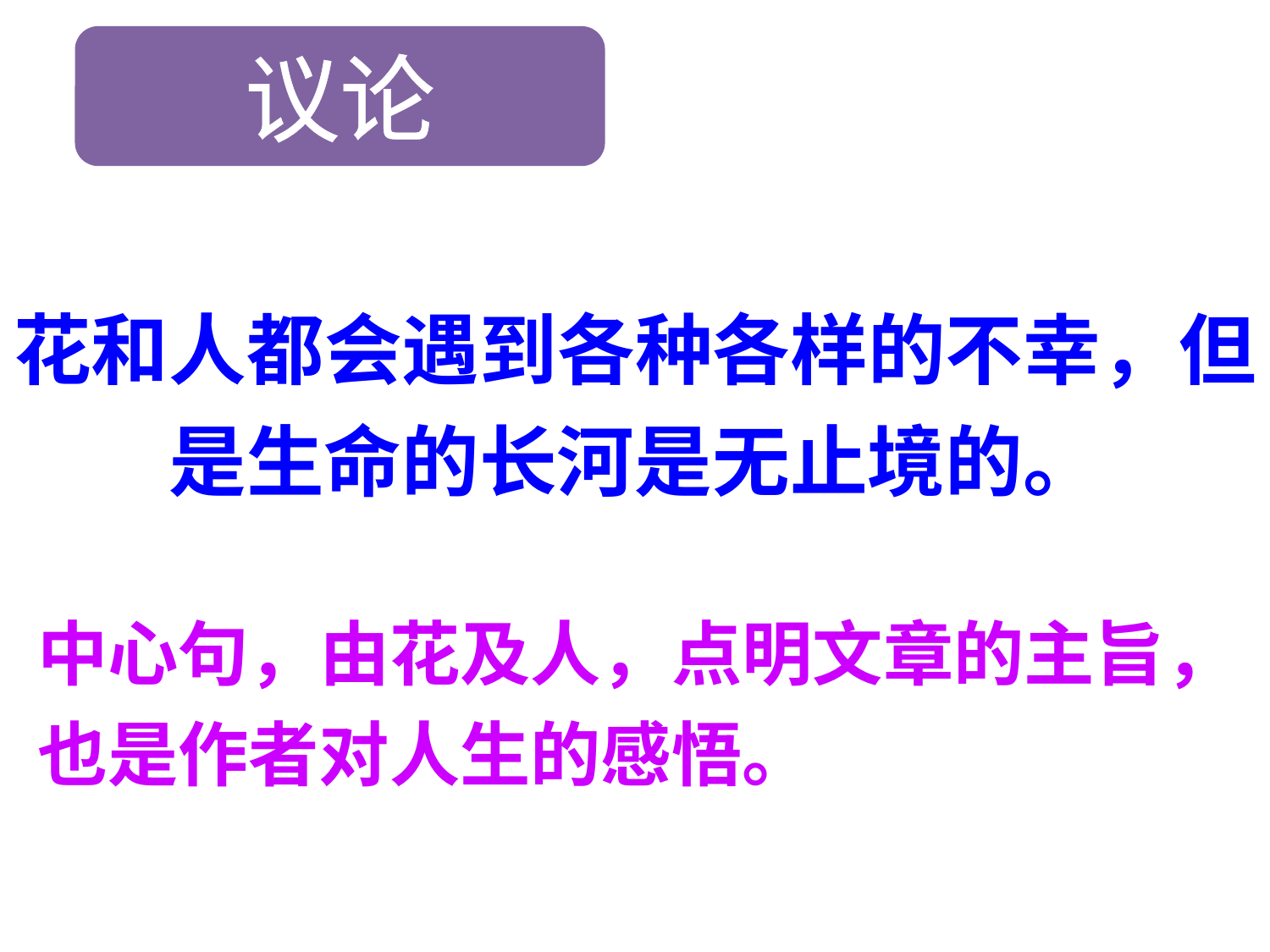

议论
花和人都会遇到各种各样的不幸，但是生命的长河是无止境的。
中心句，由花及人，点明文章的主旨，也是作者对人生的感悟。